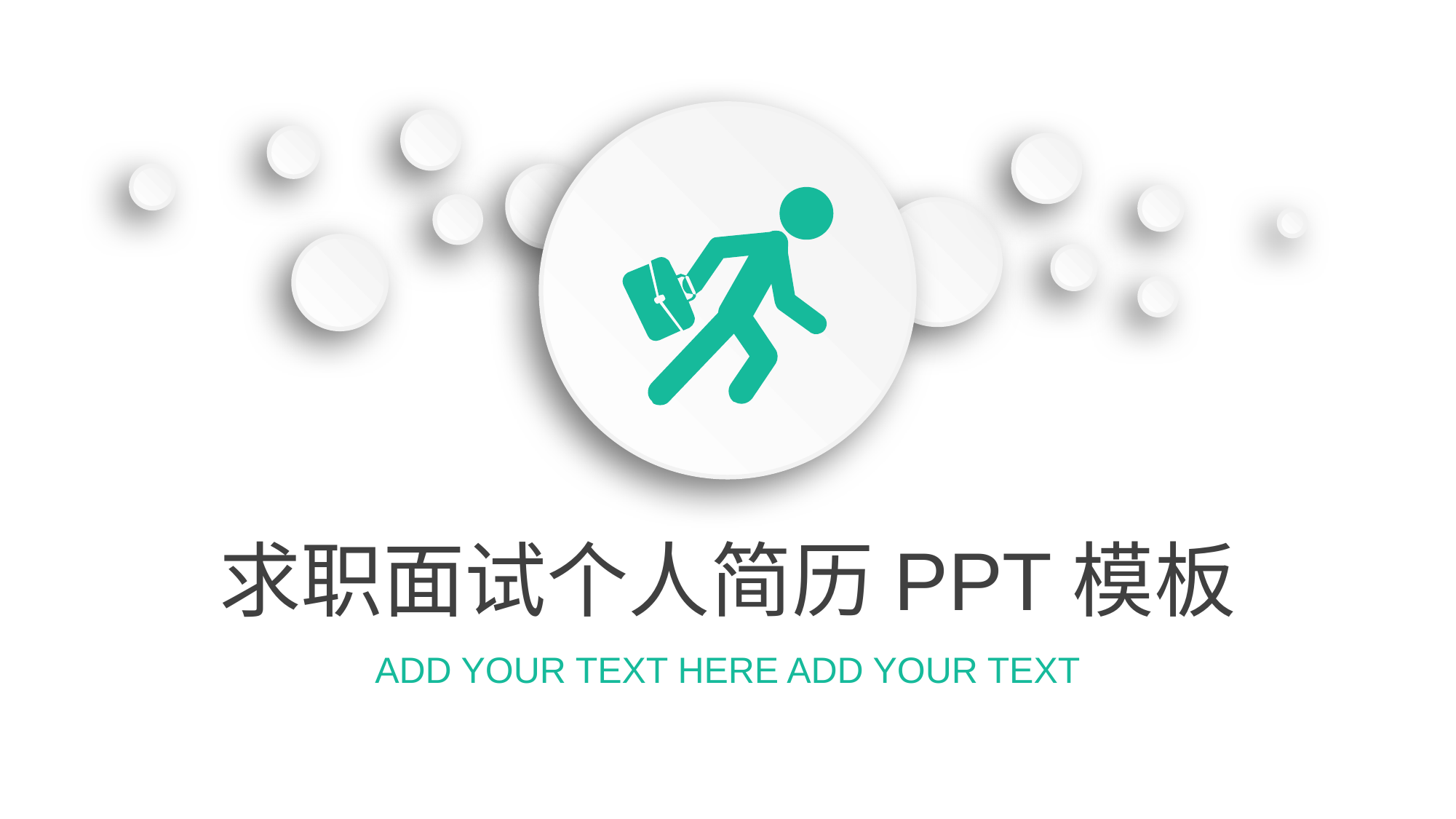

求职面试个人简历PPT模板
ADD YOUR TEXT HERE ADD YOUR TEXT